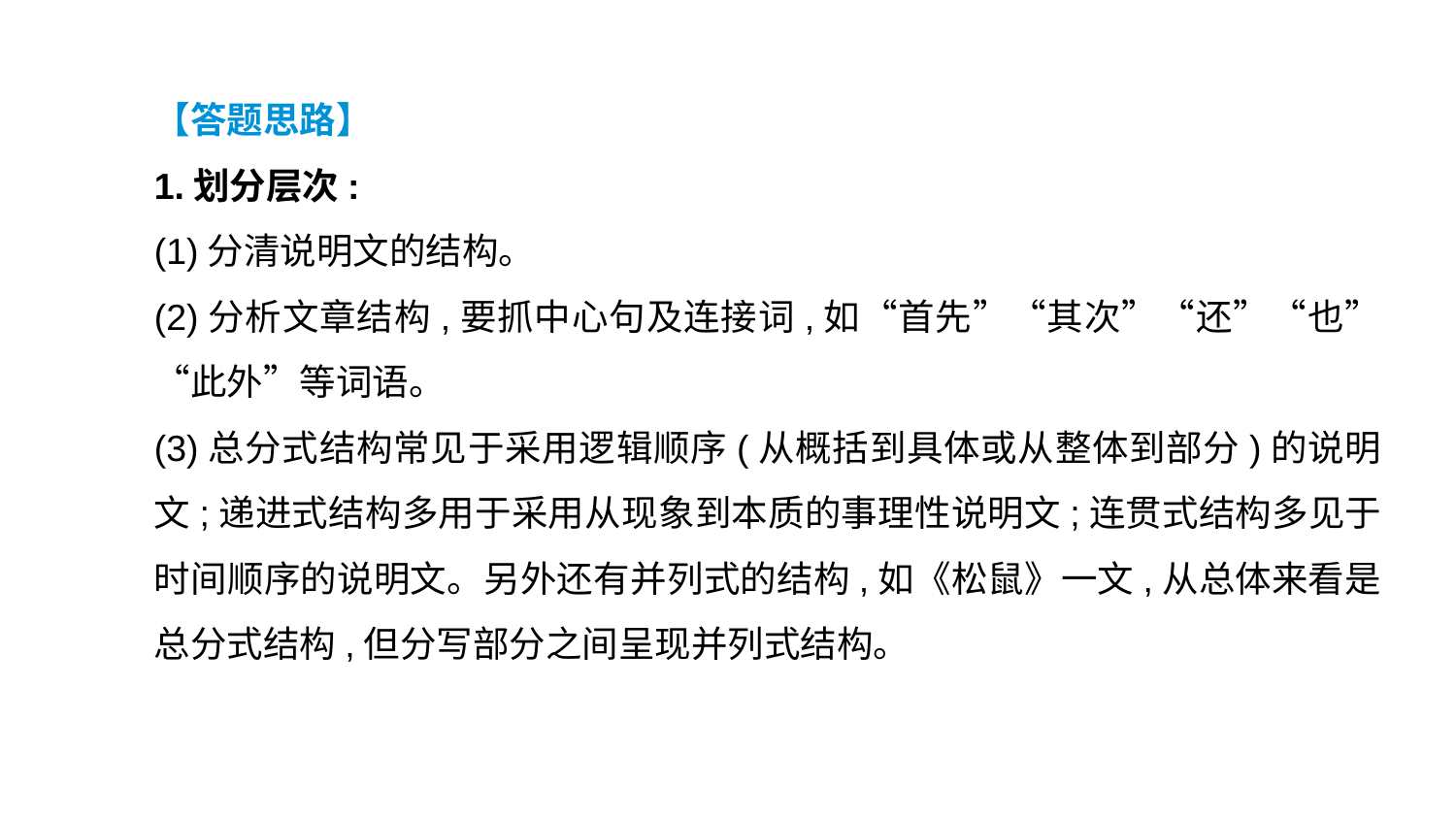

【答题思路】
1.划分层次:
(1)分清说明文的结构。
(2)分析文章结构,要抓中心句及连接词,如“首先”“其次”“还”“也”“此外”等词语。
(3)总分式结构常见于采用逻辑顺序(从概括到具体或从整体到部分)的说明文;递进式结构多用于采用从现象到本质的事理性说明文;连贯式结构多见于时间顺序的说明文。另外还有并列式的结构,如《松鼠》一文,从总体来看是总分式结构,但分写部分之间呈现并列式结构。